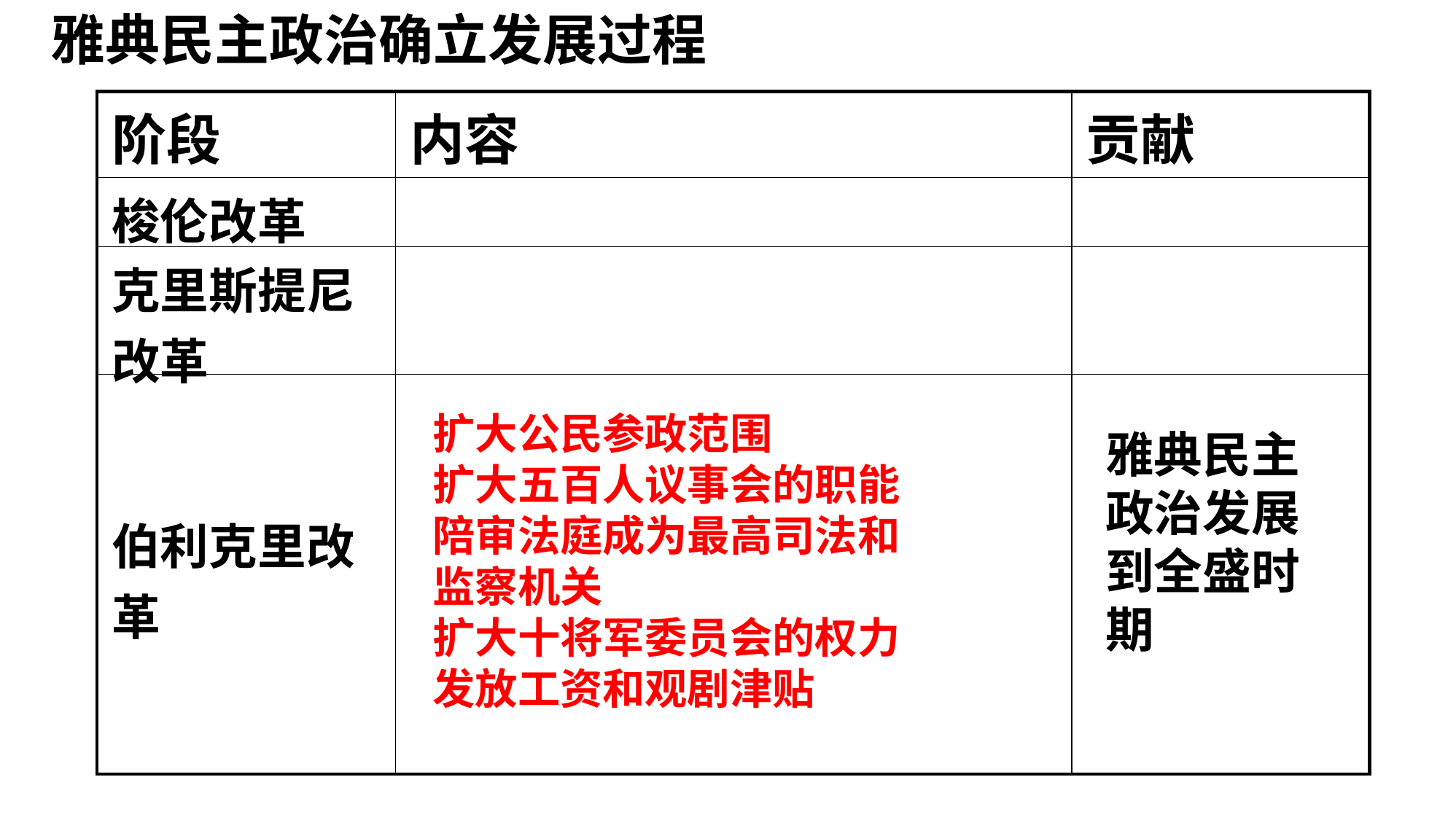

雅典民主政治确立发展过程
| 阶段 | 内容 | 贡献 |
| --- | --- | --- |
| 梭伦改革 |  |  |
| 克里斯提尼改革 |  |  |
| 伯利克里改革 |  |  |

扩大公民参政范围
扩大五百人议事会的职能
陪审法庭成为最高司法和
监察机关
扩大十将军委员会的权力
发放工资和观剧津贴

雅典民主政治发展到全盛时期